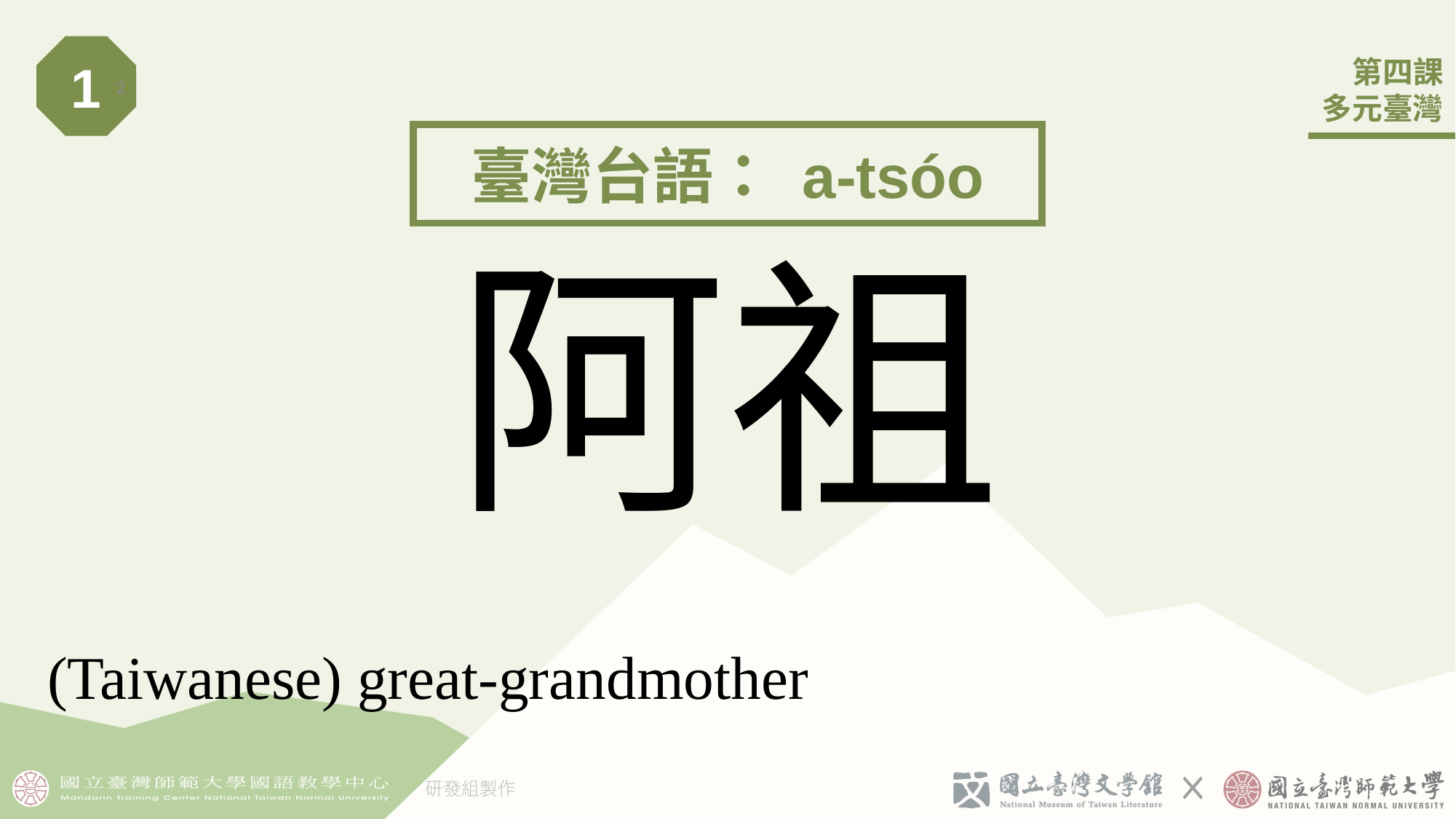

1
2
臺灣台語： a-tsóo
# 阿祖
(Taiwanese) great-grandmother